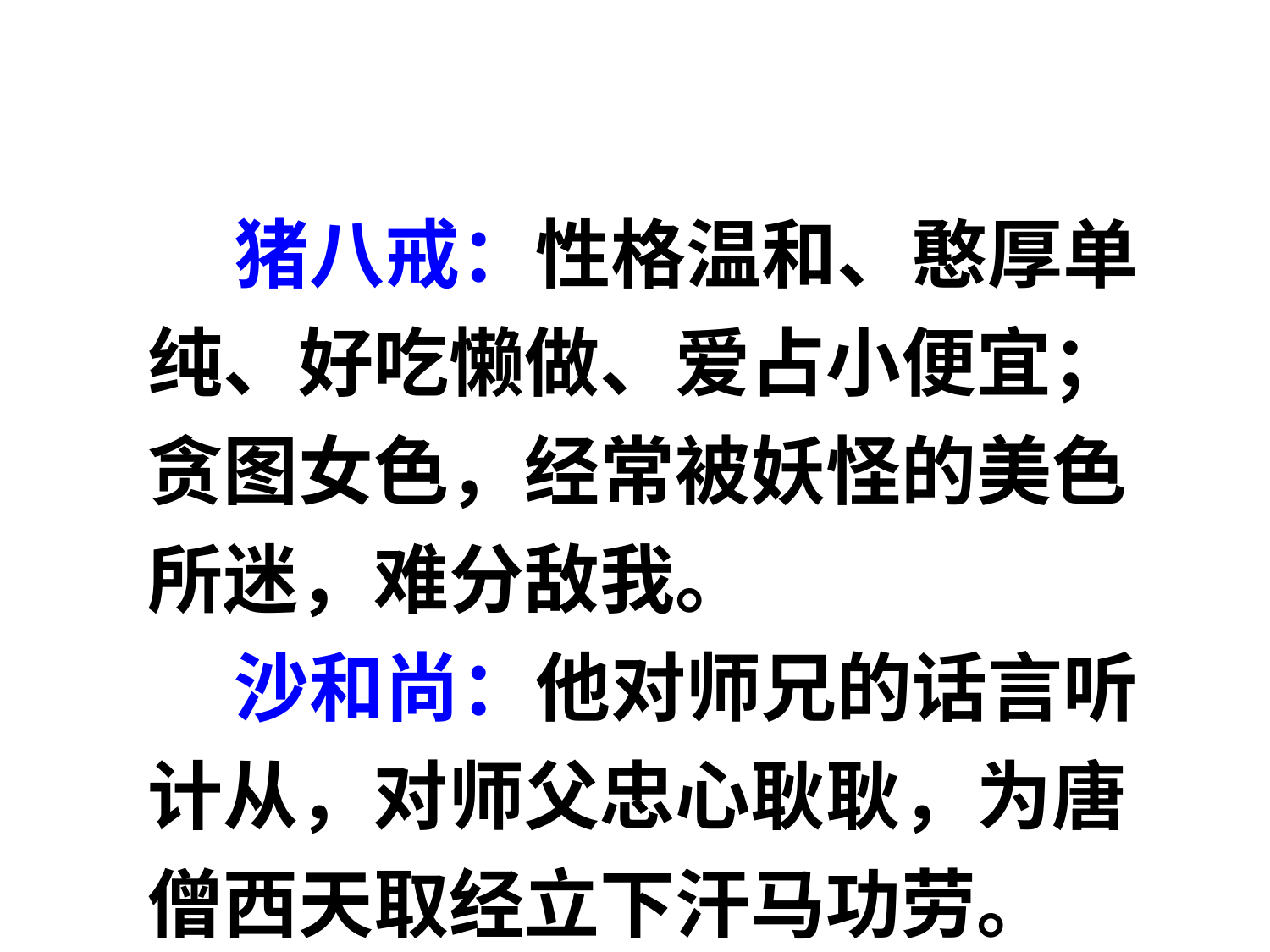

猪八戒：性格温和、憨厚单纯、好吃懒做、爱占小便宜；贪图女色，经常被妖怪的美色所迷，难分敌我。
    沙和尚：他对师兄的话言听计从，对师父忠心耿耿，为唐僧西天取经立下汗马功劳。